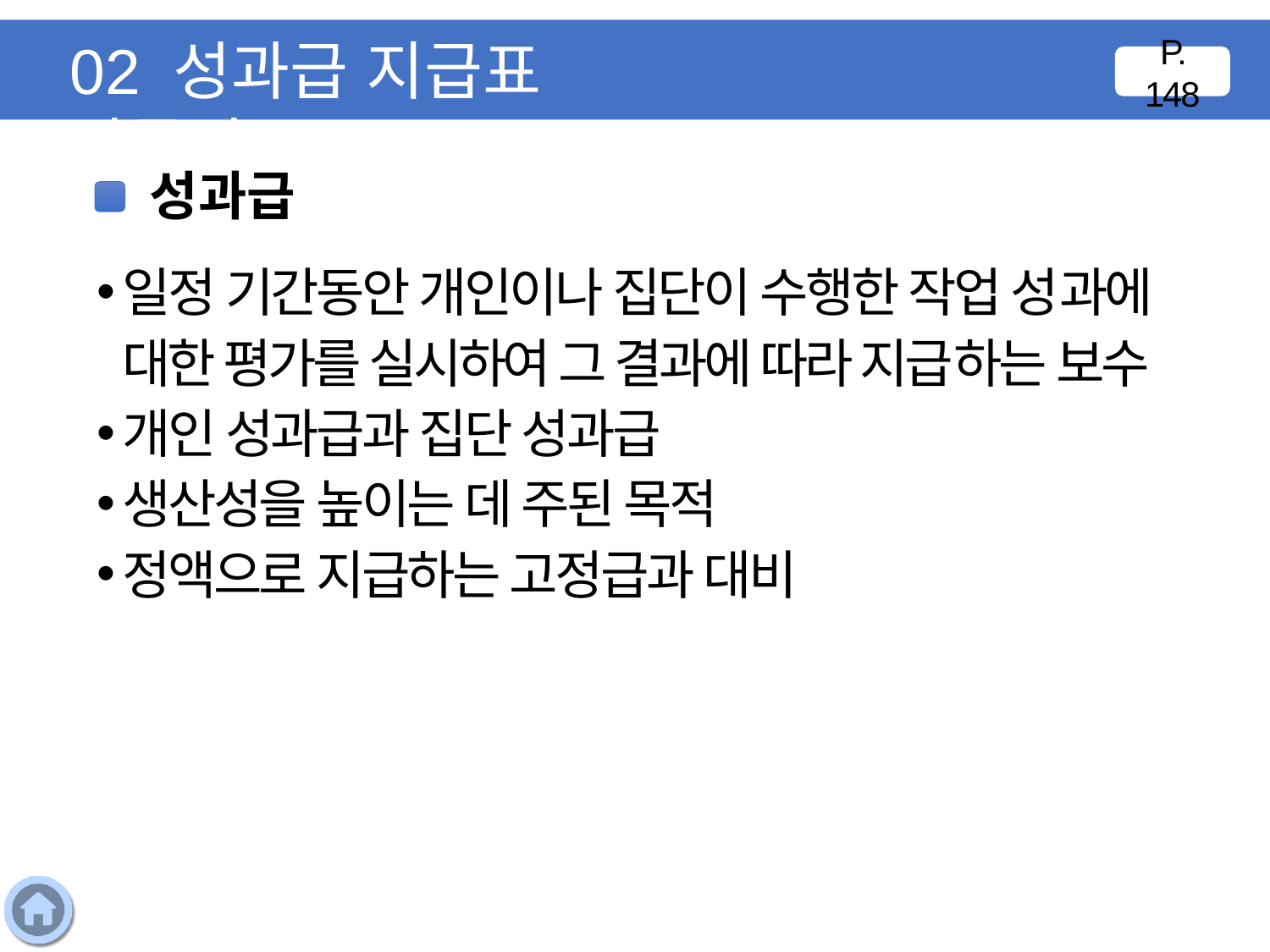

02 성과급 지급표 만들기
P. 148
성과급

일정 기간동안 개인이나 집단이 수행한 작업 성과에 대한 평가를 실시하여 그 결과에 따라 지급하는 보수
개인 성과급과 집단 성과급
생산성을 높이는 데 주된 목적
정액으로 지급하는 고정급과 대비